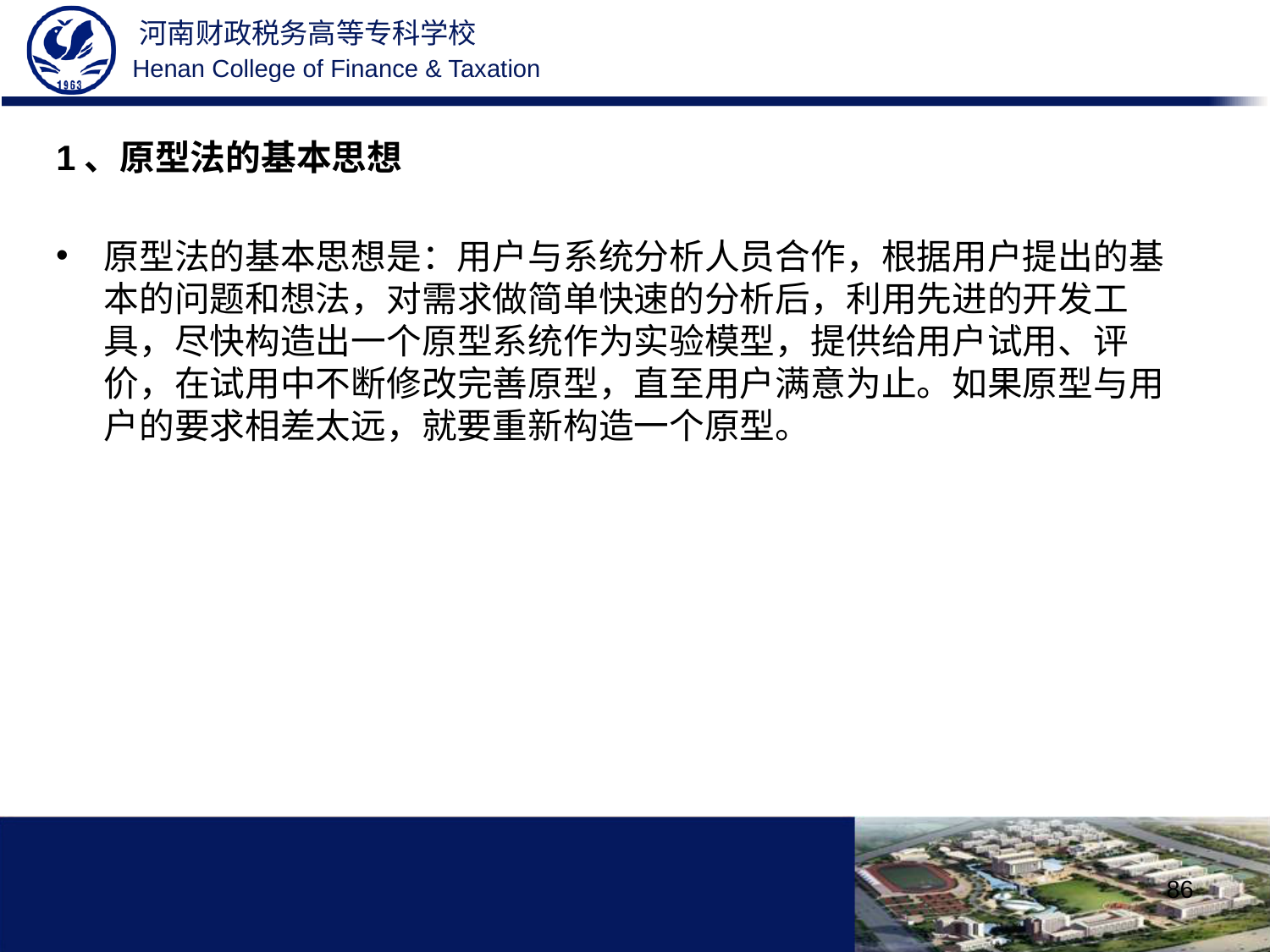

1、原型法的基本思想

原型法的基本思想是：用户与系统分析人员合作，根据用户提出的基本的问题和想法，对需求做简单快速的分析后，利用先进的开发工具，尽快构造出一个原型系统作为实验模型，提供给用户试用、评价，在试用中不断修改完善原型，直至用户满意为止。如果原型与用户的要求相差太远，就要重新构造一个原型。

86